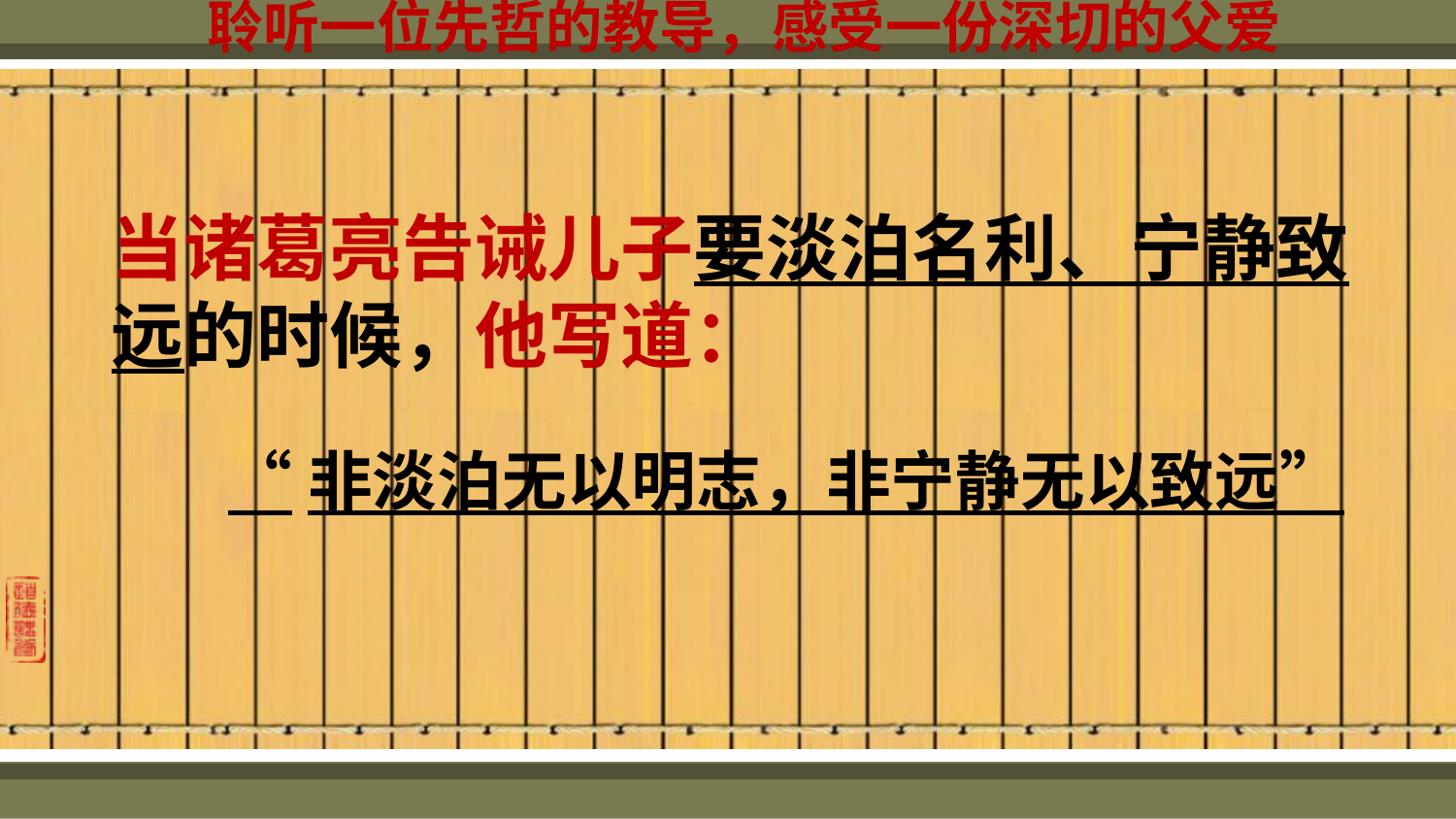

聆听一位先哲的教导，感受一份深切的父爱
当诸葛亮告诫儿子要淡泊名利、宁静致远的时候，他写道：
“非淡泊无以明志，非宁静无以致远”